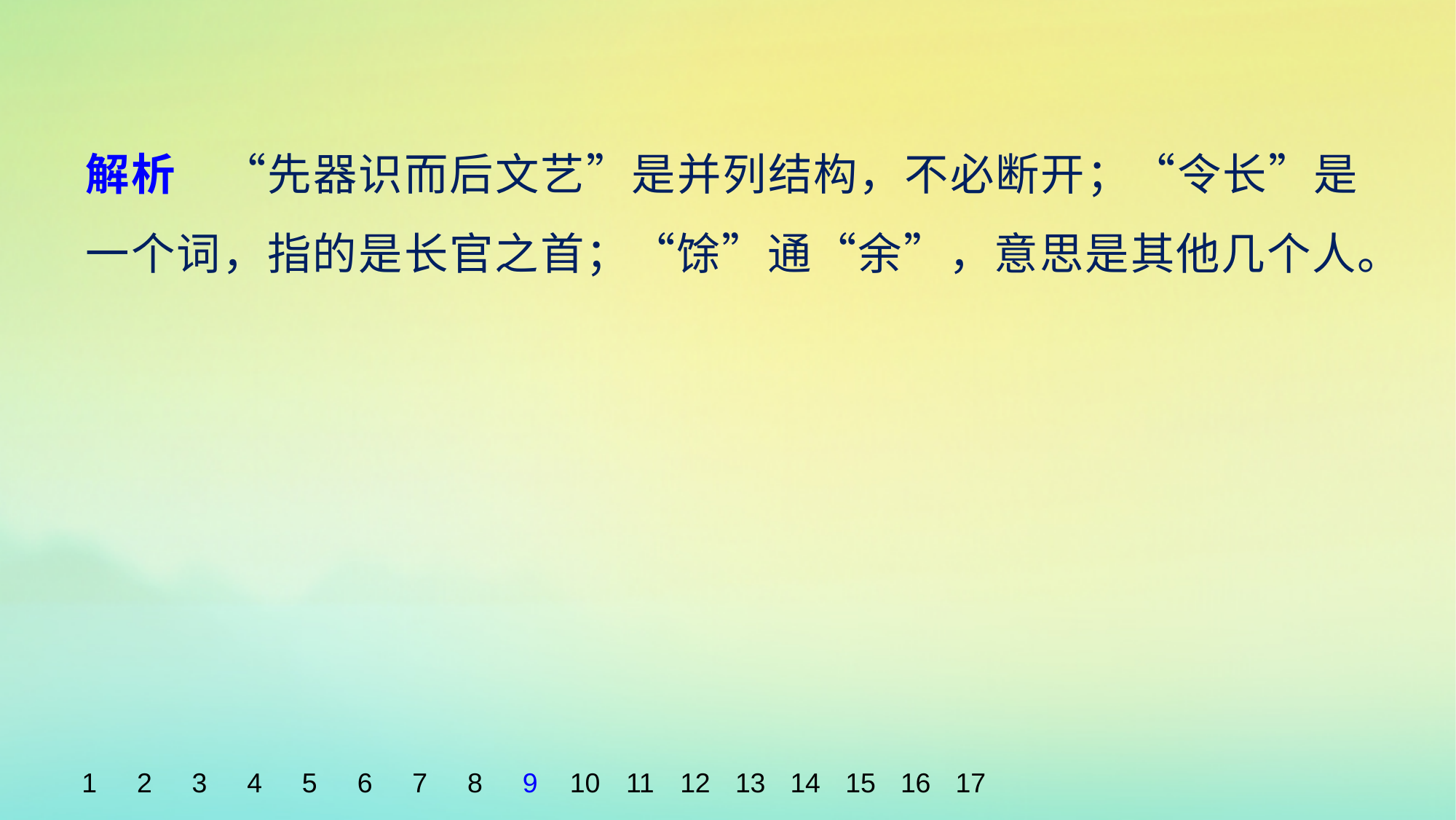

解析　“先器识而后文艺”是并列结构，不必断开；“令长”是一个词，指的是长官之首；“馀”通“余”，意思是其他几个人。
1
2
3
4
5
6
7
8
9
10
11
12
13
14
15
16
17